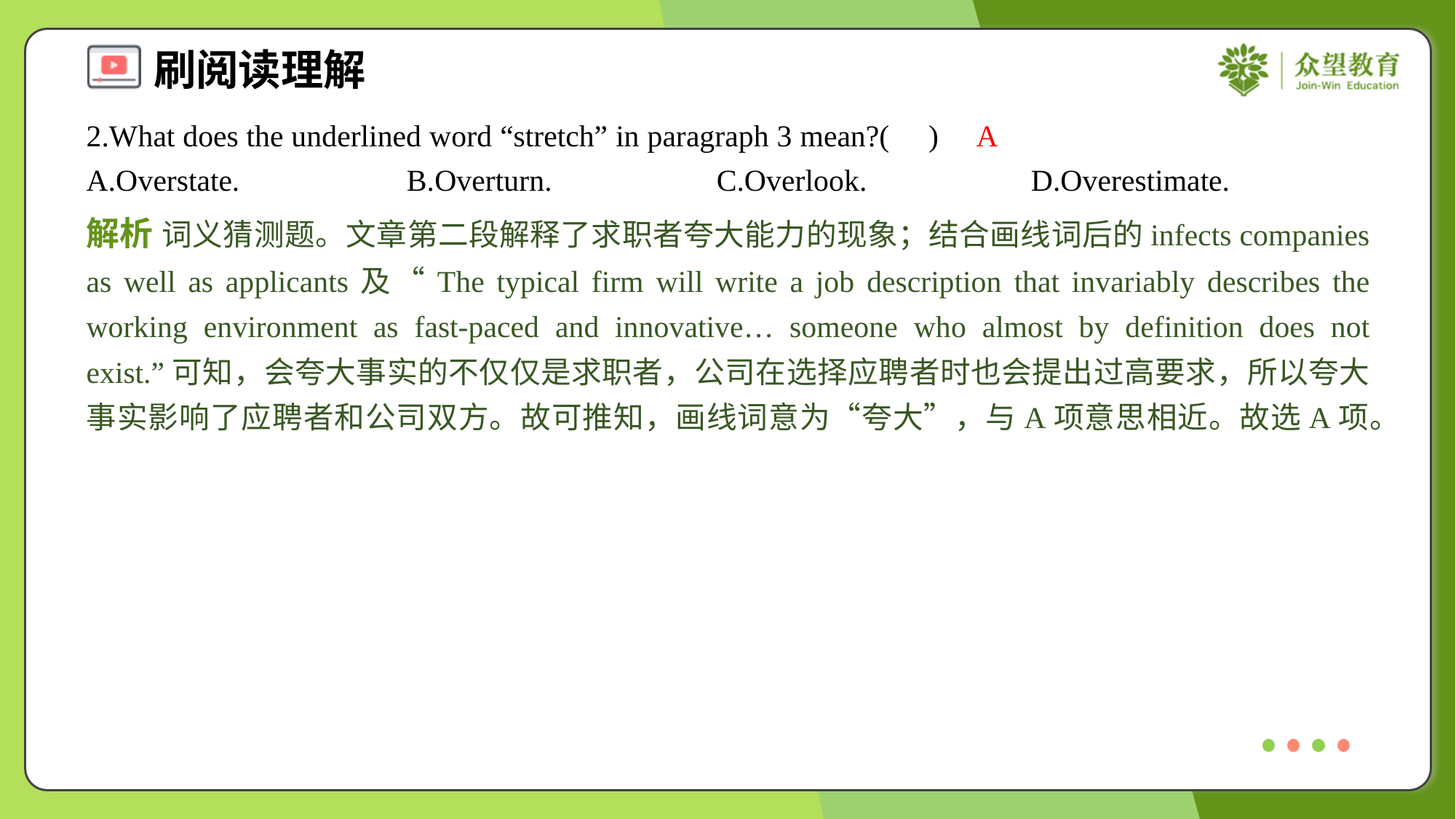

2.What does the underlined word “stretch” in paragraph 3 mean?(     )
A
A.Overstate.	B.Overturn.	C.Overlook.	D.Overestimate.
解析 词义猜测题。文章第二段解释了求职者夸大能力的现象；结合画线词后的infects companies as well as applicants及“The typical firm will write a job description that invariably describes the working environment as fast-paced and innovative… someone who almost by definition does not exist.”可知，会夸大事实的不仅仅是求职者，公司在选择应聘者时也会提出过高要求，所以夸大事实影响了应聘者和公司双方。故可推知，画线词意为“夸大”，与A项意思相近。故选A项。